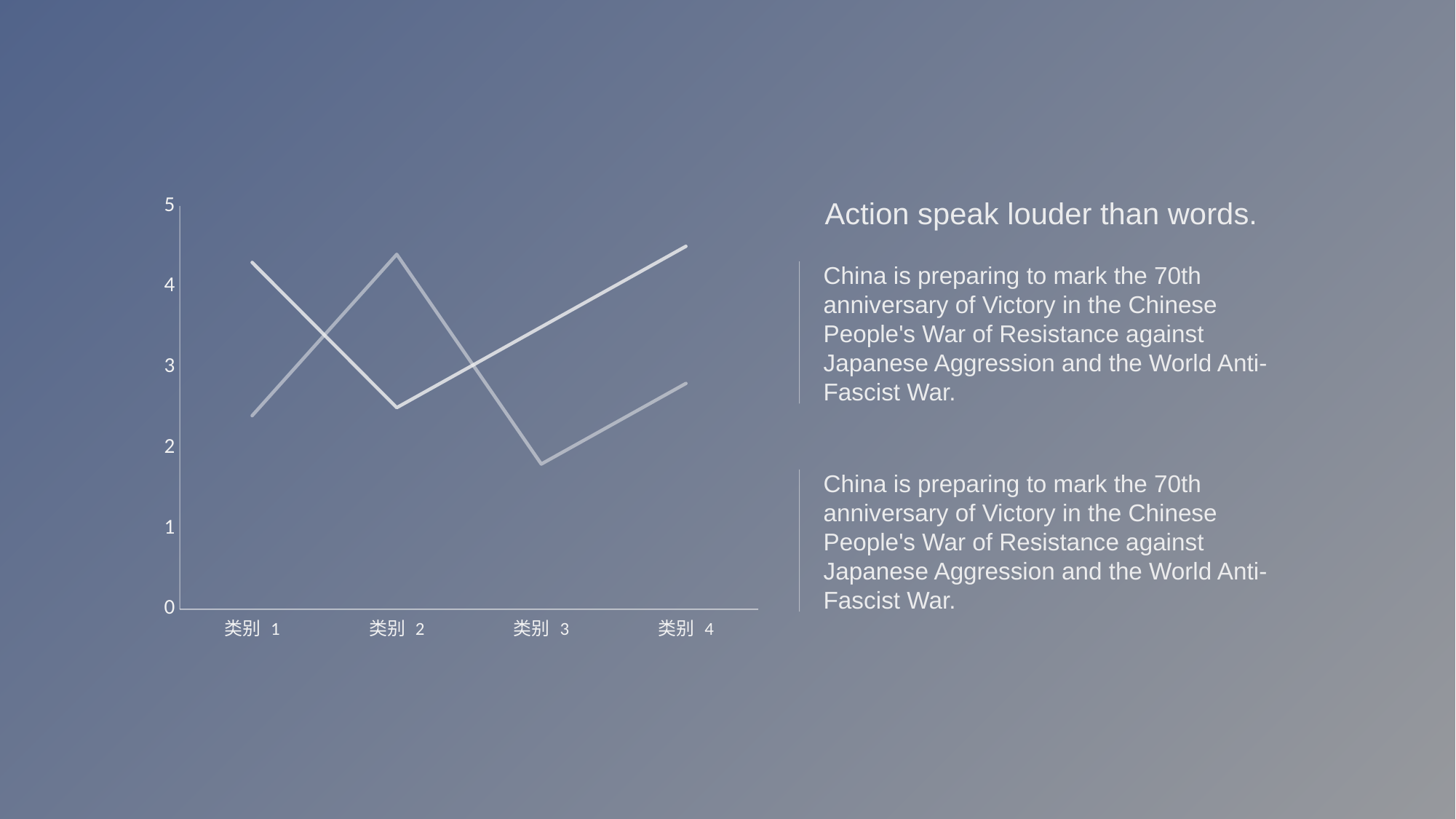

### Chart

| Category | 系列 1 | 系列 2 |
|---|---|---|
| 类别 1 | 4.3 | 2.4 |
| 类别 2 | 2.5 | 4.4 |
| 类别 3 | 3.5 | 1.8 |
| 类别 4 | 4.5 | 2.8 |
Action speak louder than words.
China is preparing to mark the 70th anniversary of Victory in the Chinese People's War of Resistance against Japanese Aggression and the World Anti-Fascist War.
China is preparing to mark the 70th anniversary of Victory in the Chinese People's War of Resistance against Japanese Aggression and the World Anti-Fascist War.